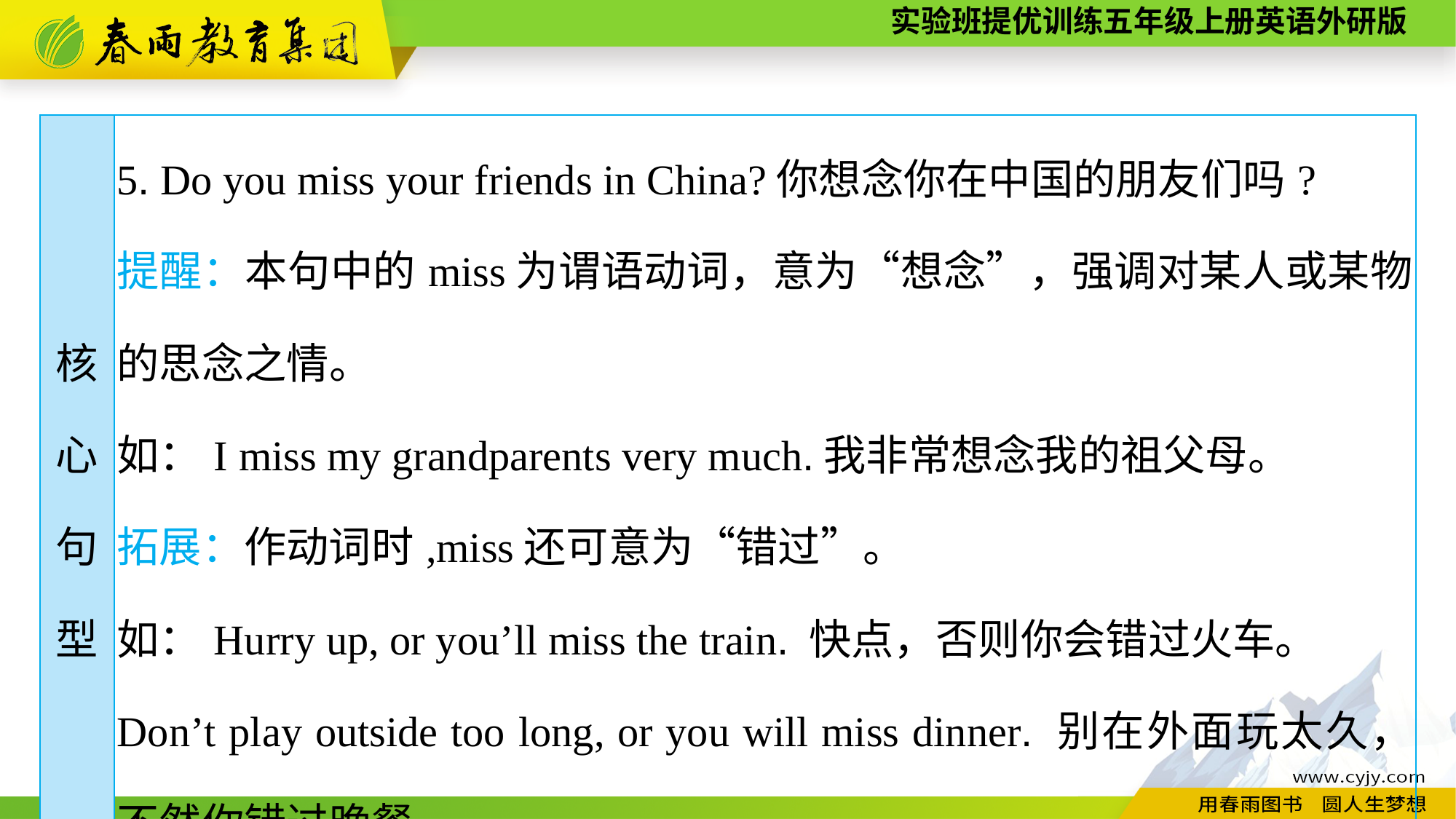

| 核 心 句 型 | 5. Do you miss your friends in China?你想念你在中国的朋友们吗? 提醒：本句中的miss为谓语动词，意为“想念”，强调对某人或某物的思念之情。 如：I miss my grandparents very much.我非常想念我的祖父母。 拓展：作动词时,miss还可意为“错过”。 如：Hurry up, or you’ll miss the train. 快点，否则你会错过火车。 Don’t play outside too long, or you will miss dinner. 别在外面玩太久，不然你错过晚餐。 |
| --- | --- |